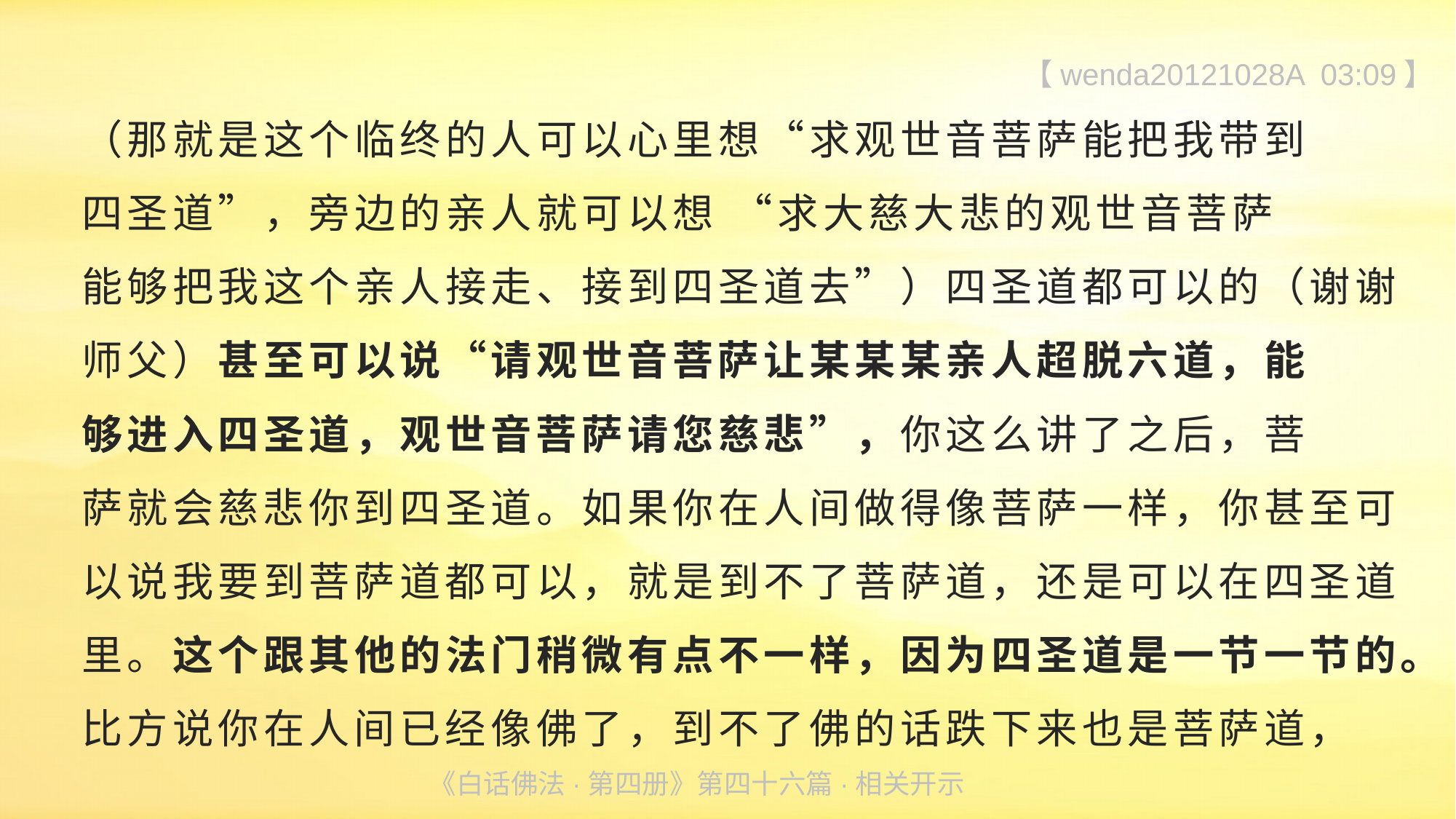

【wenda20121028A  03:09】
（那就是这个临终的人可以心里想“求观世音菩萨能把我带到
四圣道”，旁边的亲人就可以想 “求大慈大悲的观世音菩萨
能够把我这个亲人接走、接到四圣道去”）四圣道都可以的（谢谢师父）甚至可以说“请观世音菩萨让某某某亲人超脱六道，能
够进入四圣道，观世音菩萨请您慈悲”，你这么讲了之后，菩
萨就会慈悲你到四圣道。如果你在人间做得像菩萨一样，你甚至可以说我要到菩萨道都可以，就是到不了菩萨道，还是可以在四圣道里。这个跟其他的法门稍微有点不一样，因为四圣道是一节一节的。比方说你在人间已经像佛了，到不了佛的话跌下来也是菩萨道，
《白话佛法·第四册》第四十六篇·相关开示